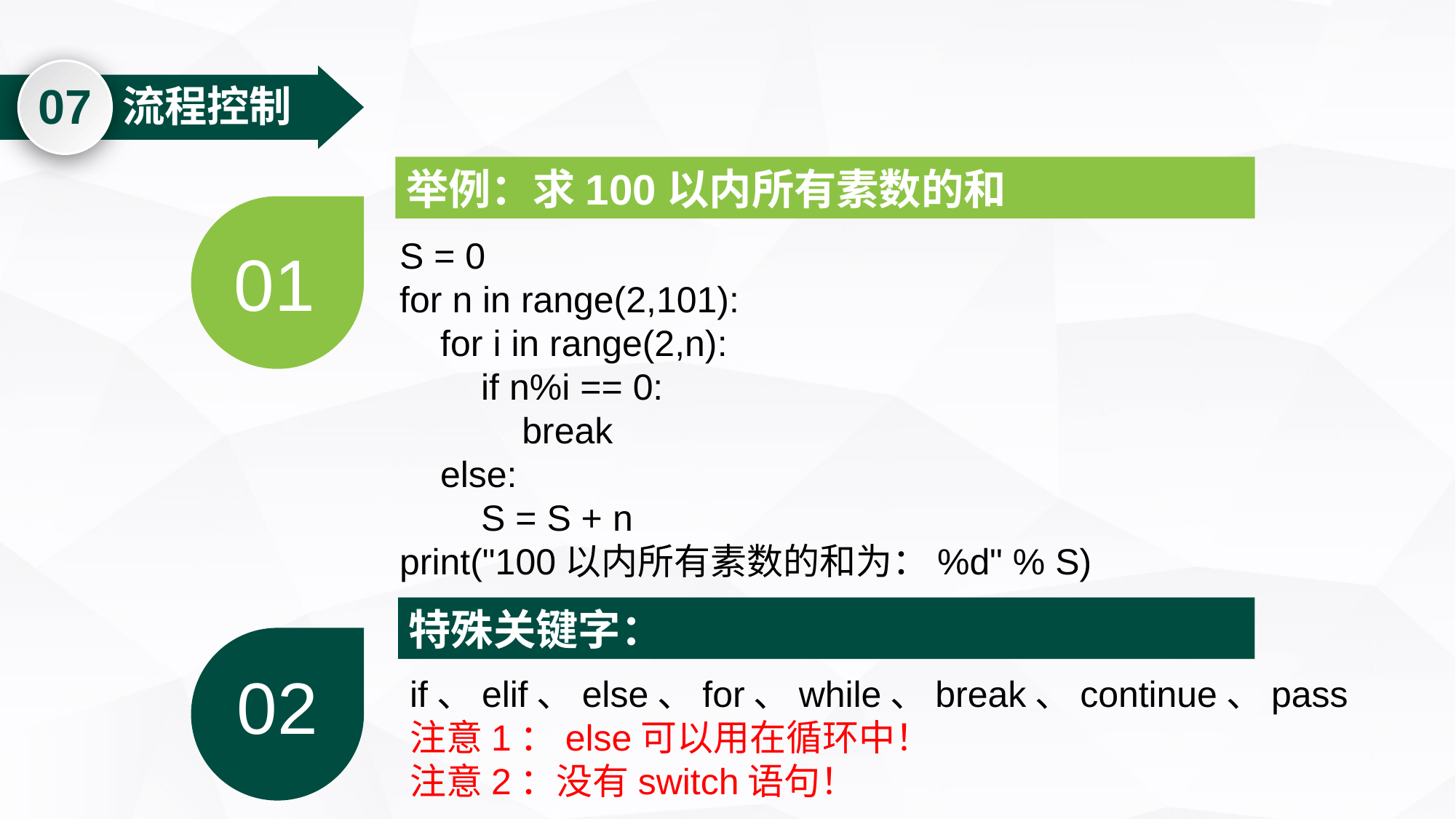

07
流程控制
举例：求100以内所有素数的和

01
S = 0
for n in range(2,101):
    for i in range(2,n):
        if n%i == 0:
            break
    else:
        S = S + n
print("100以内所有素数的和为：%d" % S)
特殊关键字：

02
if、elif、else、for、while、break、continue、pass
注意1：else可以用在循环中！
注意2：没有switch语句！